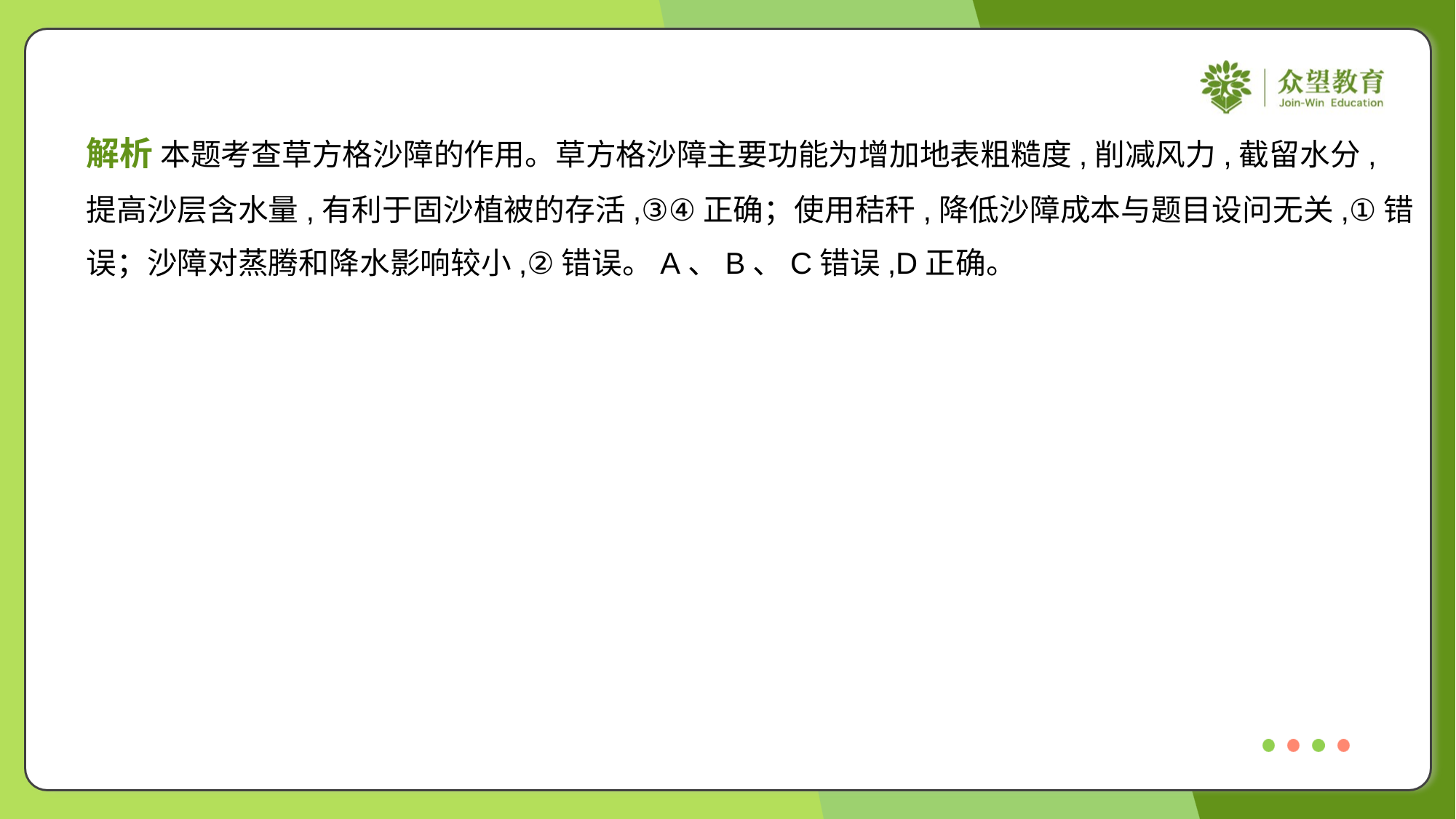

解析 本题考查草方格沙障的作用。草方格沙障主要功能为增加地表粗糙度,削减风力,截留水分,
提高沙层含水量,有利于固沙植被的存活,③④正确；使用秸秆,降低沙障成本与题目设问无关,①错
误；沙障对蒸腾和降水影响较小,②错误。A、B、C错误,D正确。